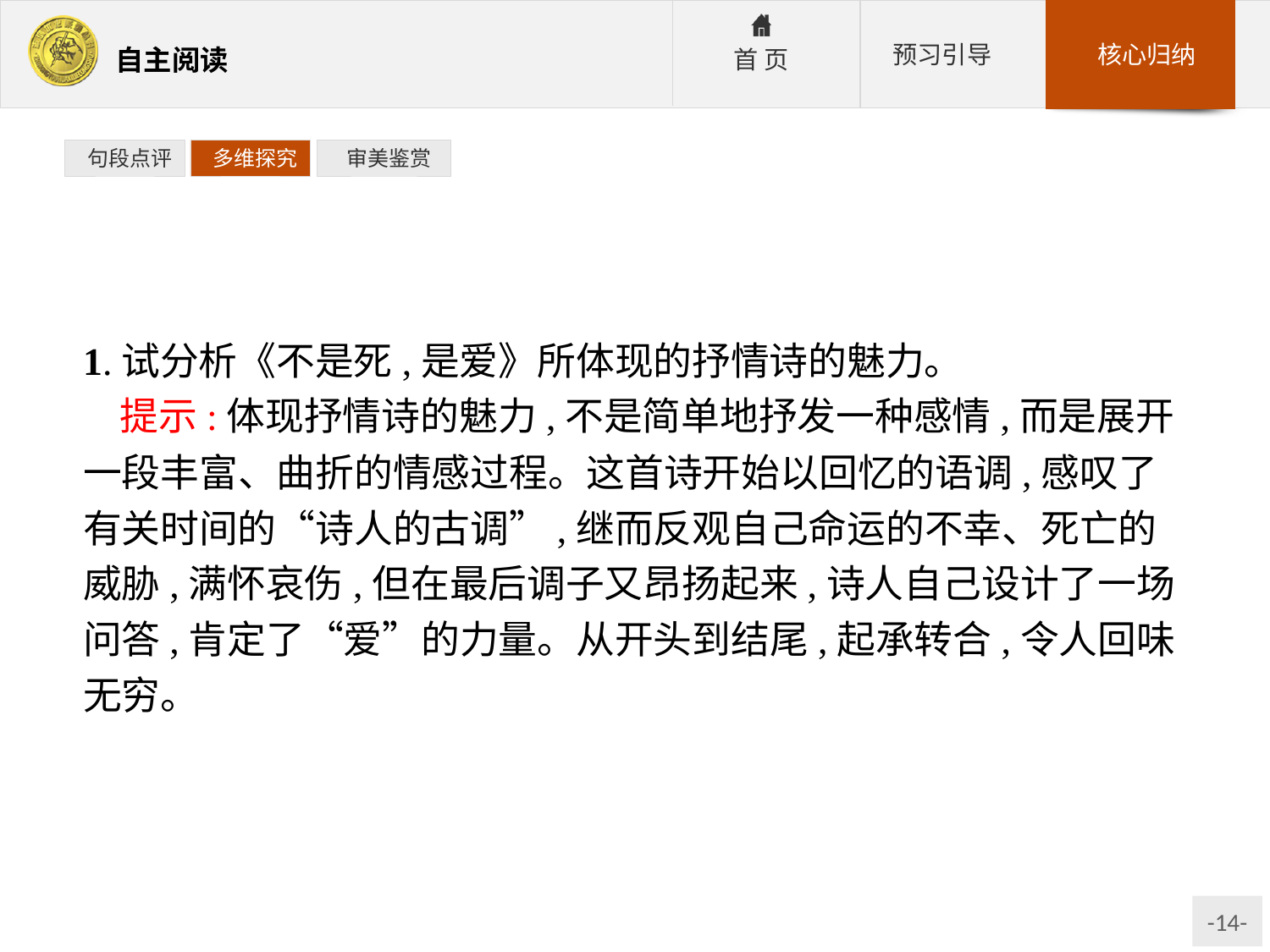

句段点评
 多维探究
 审美鉴赏
1.试分析《不是死,是爱》所体现的抒情诗的魅力。
提示:体现抒情诗的魅力,不是简单地抒发一种感情,而是展开一段丰富、曲折的情感过程。这首诗开始以回忆的语调,感叹了有关时间的“诗人的古调”,继而反观自己命运的不幸、死亡的威胁,满怀哀伤,但在最后调子又昂扬起来,诗人自己设计了一场问答,肯定了“爱”的力量。从开头到结尾,起承转合,令人回味无穷。